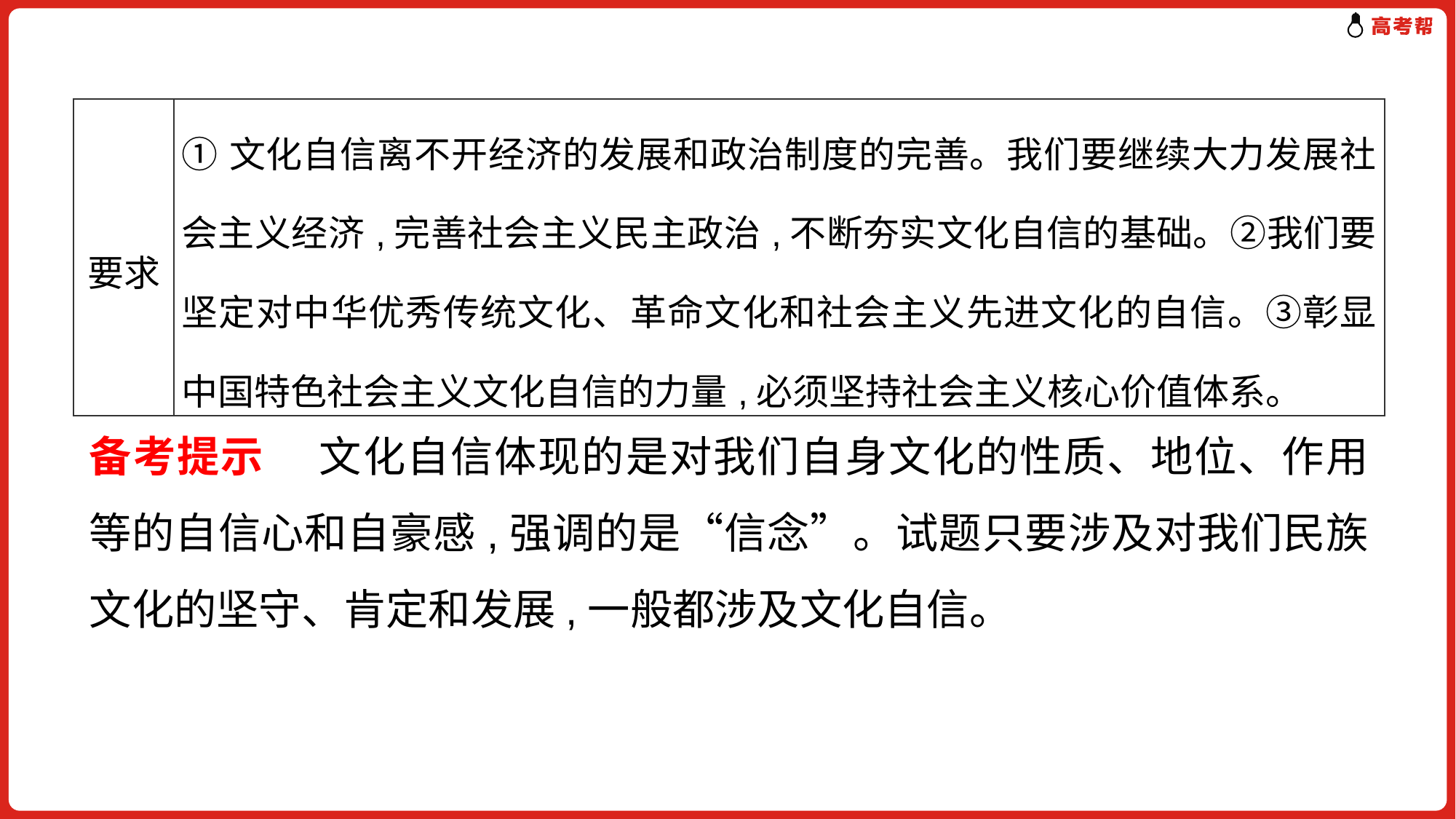

| 要求 | ①文化自信离不开经济的发展和政治制度的完善。我们要继续大力发展社会主义经济,完善社会主义民主政治,不断夯实文化自信的基础。②我们要坚定对中华优秀传统文化、革命文化和社会主义先进文化的自信。③彰显中国特色社会主义文化自信的力量,必须坚持社会主义核心价值体系。 |
| --- | --- |
备考提示 　文化自信体现的是对我们自身文化的性质、地位、作用等的自信心和自豪感,强调的是“信念”。试题只要涉及对我们民族文化的坚守、肯定和发展,一般都涉及文化自信。